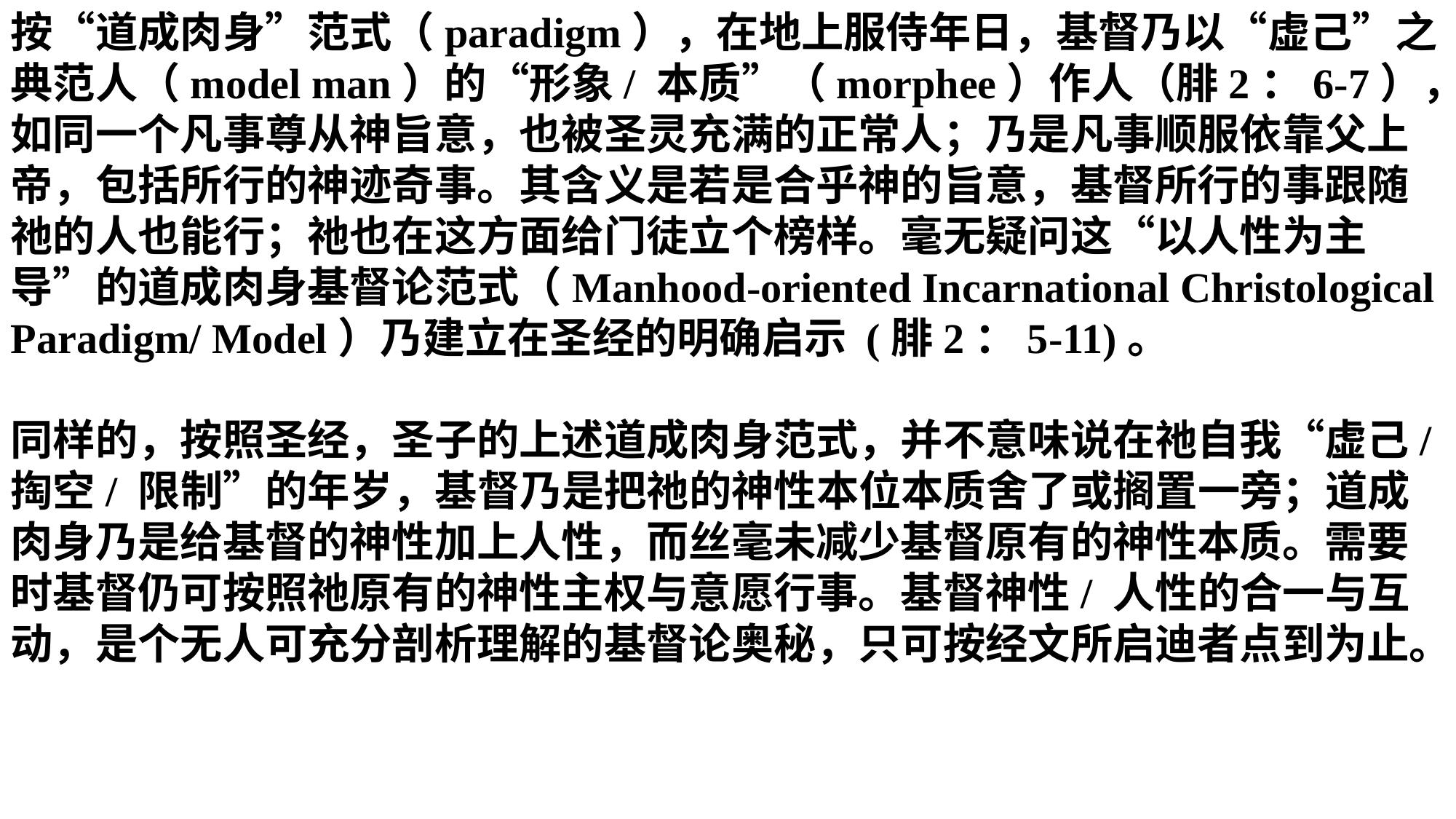

按“道成肉身”范式（paradigm），在地上服侍年日，基督乃以“虚己”之典范人（model man）的“形象/ 本质”（morphee）作人（腓2：6-7），如同一个凡事尊从神旨意，也被圣灵充满的正常人；乃是凡事顺服依靠父上帝，包括所行的神迹奇事。其含义是若是合乎神的旨意，基督所行的事跟随祂的人也能行；祂也在这方面给门徒立个榜样。毫无疑问这“以人性为主导”的道成肉身基督论范式（Manhood-oriented Incarnational Christological Paradigm/ Model）乃建立在圣经的明确启示 (腓2：5-11)。

同样的，按照圣经，圣子的上述道成肉身范式，并不意味说在祂自我“虚己/ 掏空/ 限制”的年岁，基督乃是把祂的神性本位本质舍了或搁置一旁；道成肉身乃是给基督的神性加上人性，而丝毫未减少基督原有的神性本质。需要时基督仍可按照祂原有的神性主权与意愿行事。基督神性/ 人性的合一与互动，是个无人可充分剖析理解的基督论奥秘，只可按经文所启迪者点到为止。